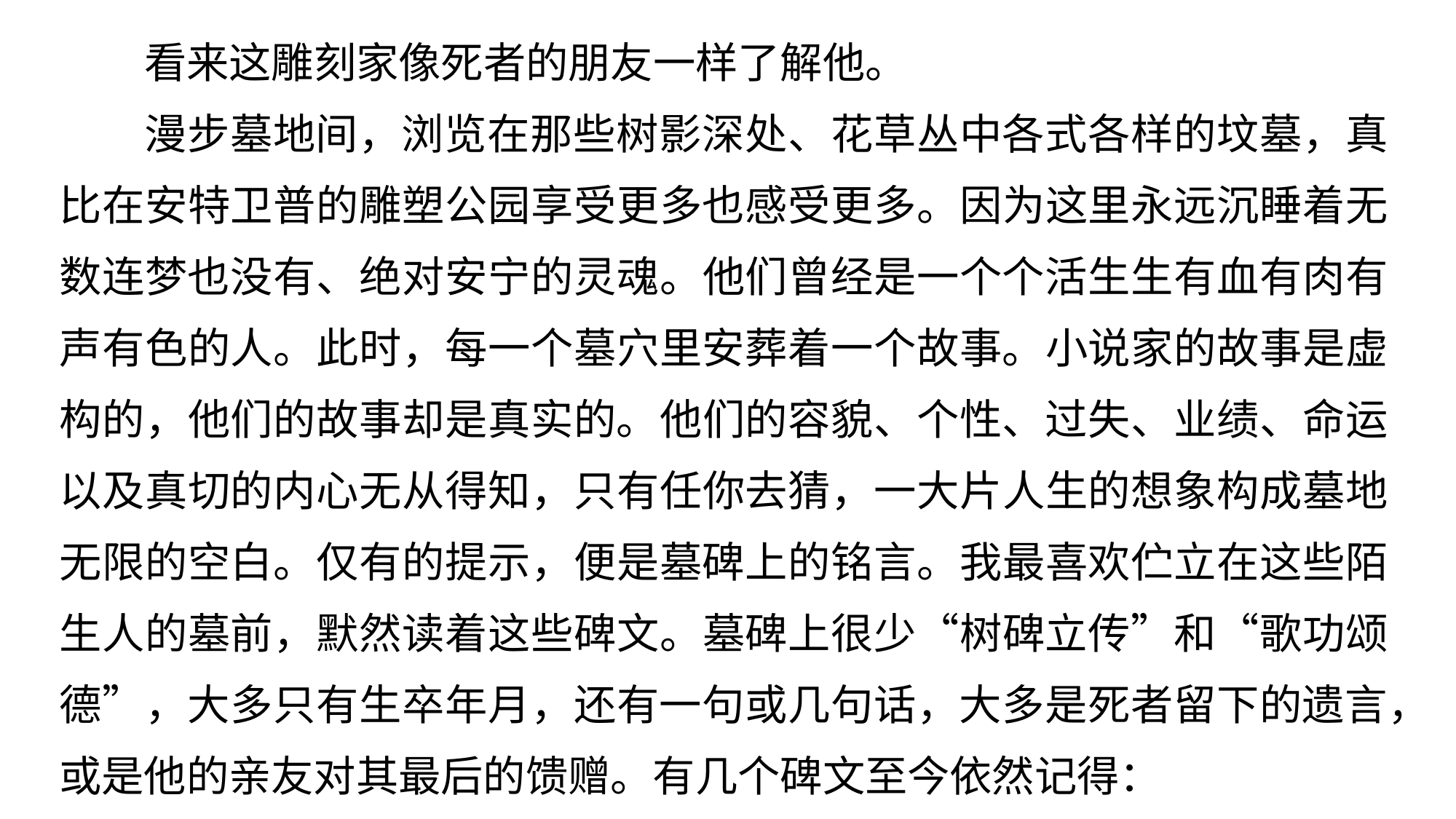

看来这雕刻家像死者的朋友一样了解他。
漫步墓地间，浏览在那些树影深处、花草丛中各式各样的坟墓，真比在安特卫普的雕塑公园享受更多也感受更多。因为这里永远沉睡着无数连梦也没有、绝对安宁的灵魂。他们曾经是一个个活生生有血有肉有声有色的人。此时，每一个墓穴里安葬着一个故事。小说家的故事是虚构的，他们的故事却是真实的。他们的容貌、个性、过失、业绩、命运以及真切的内心无从得知，只有任你去猜，一大片人生的想象构成墓地无限的空白。仅有的提示，便是墓碑上的铭言。我最喜欢伫立在这些陌生人的墓前，默然读着这些碑文。墓碑上很少“树碑立传”和“歌功颂德”，大多只有生卒年月，还有一句或几句话，大多是死者留下的遗言，或是他的亲友对其最后的馈赠。有几个碑文至今依然记得：